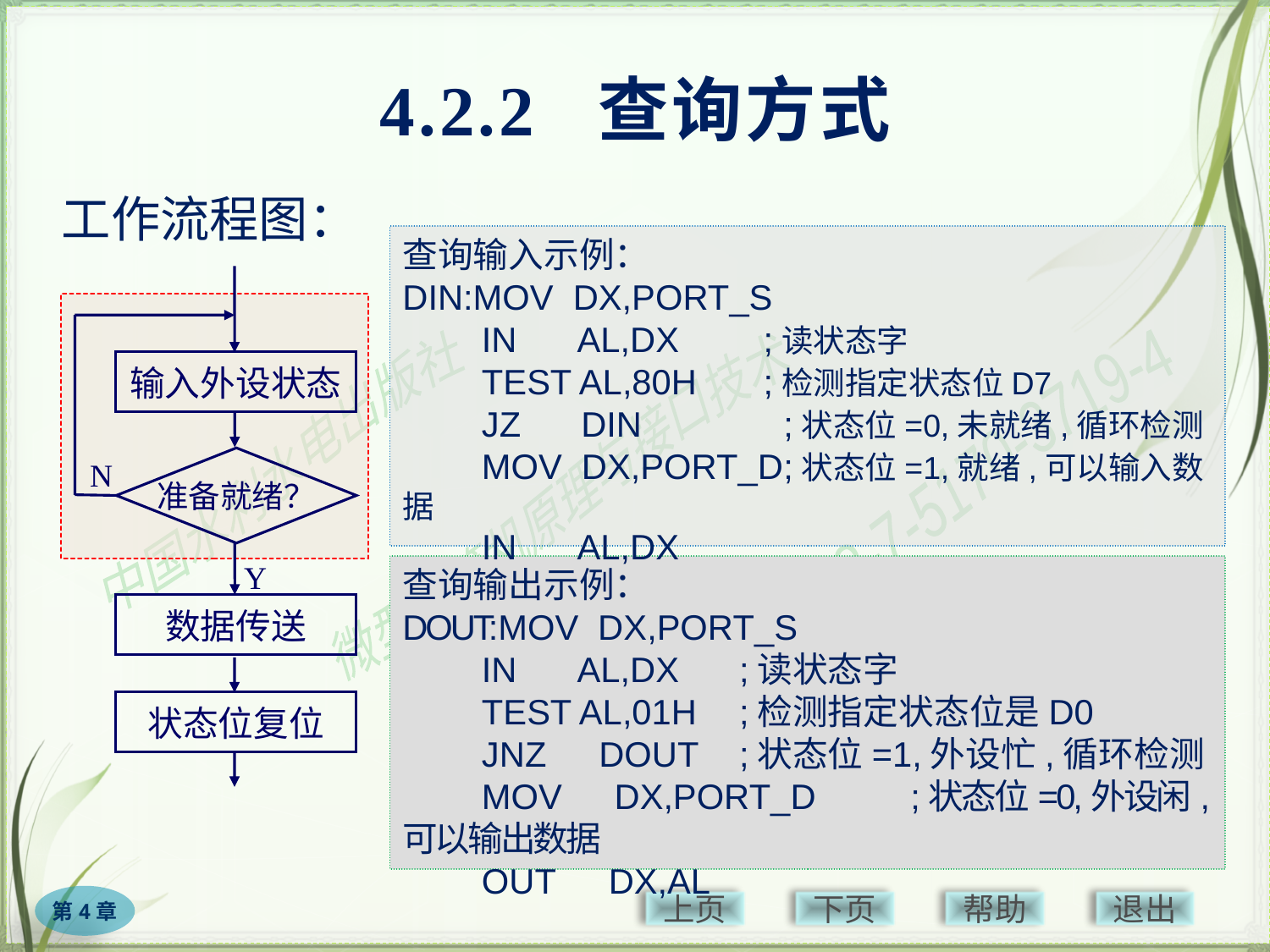

# 4.2.2  查询方式
工作流程图：
查询输入示例：
DIN:MOV  DX,PORT_S
　　IN　 AL,DX	;读状态字
　　TEST AL,80H	;检测指定状态位D7
　　JZ　 DIN		;状态位=0,未就绪,循环检测
　　MOV  DX,PORT_D	;状态位=1,就绪,可以输入数据
　　IN　 AL,DX

输入外设状态

准备就绪？
N

Y
数据传送
查询输出示例：
DOUT:MOV  DX,PORT_S
　　IN　 AL,DX	;读状态字
　　TEST AL,01H	;检测指定状态位是D0
　　JNZ　DOUT	;状态位=1,外设忙,循环检测
　　MOV　DX,PORT_D	;状态位=0,外设闲,可以输出数据
　　OUT　DX,AL

状态位复位